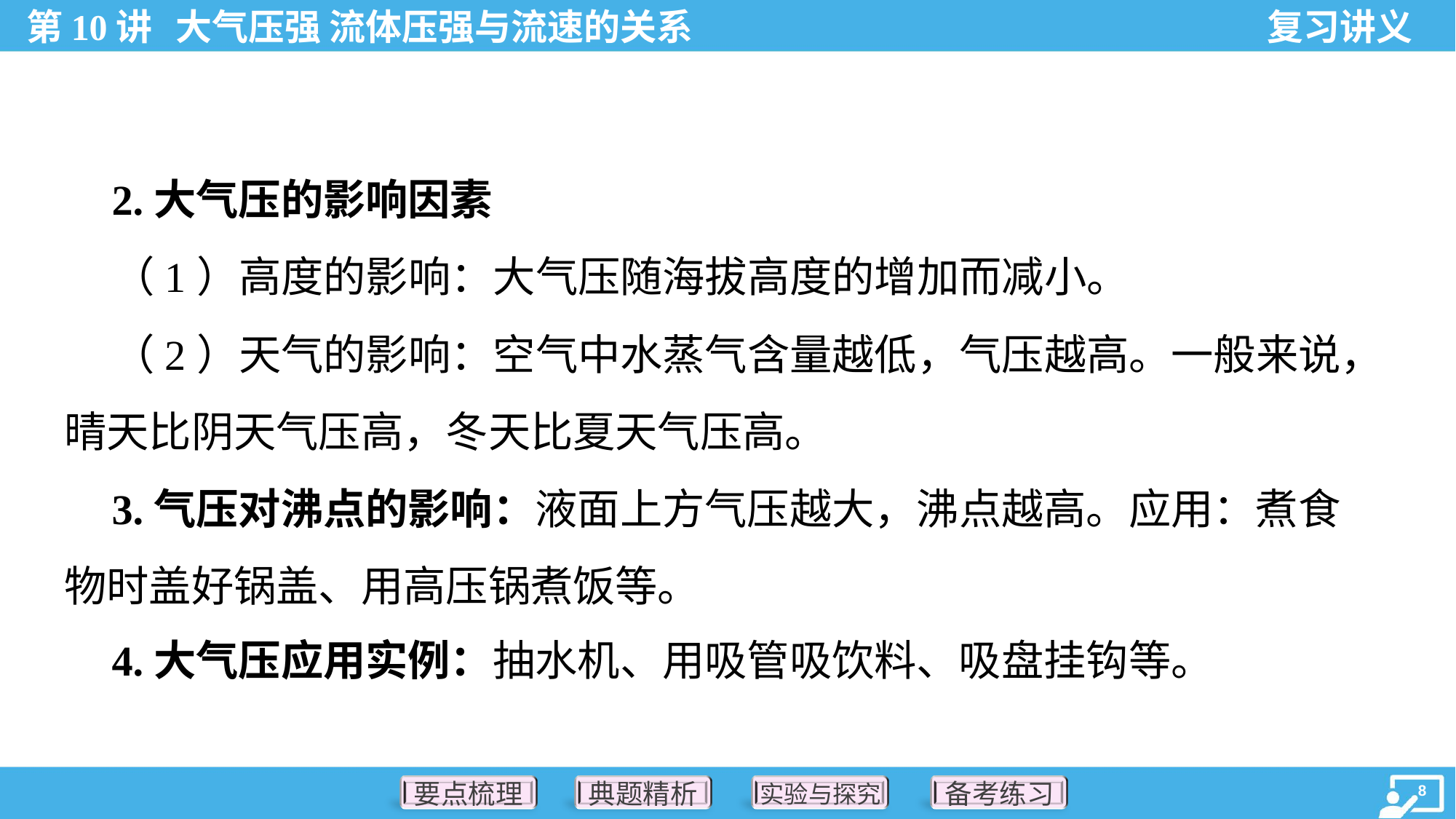

2.大气压的影响因素
    （1）高度的影响：大气压随海拔高度的增加而减小。
    （2）天气的影响：空气中水蒸气含量越低，气压越高。一般来说，
晴天比阴天气压高，冬天比夏天气压高。
    3.气压对沸点的影响：液面上方气压越大，沸点越高。应用：煮食
物时盖好锅盖、用高压锅煮饭等。
    4.大气压应用实例：抽水机、用吸管吸饮料、吸盘挂钩等。